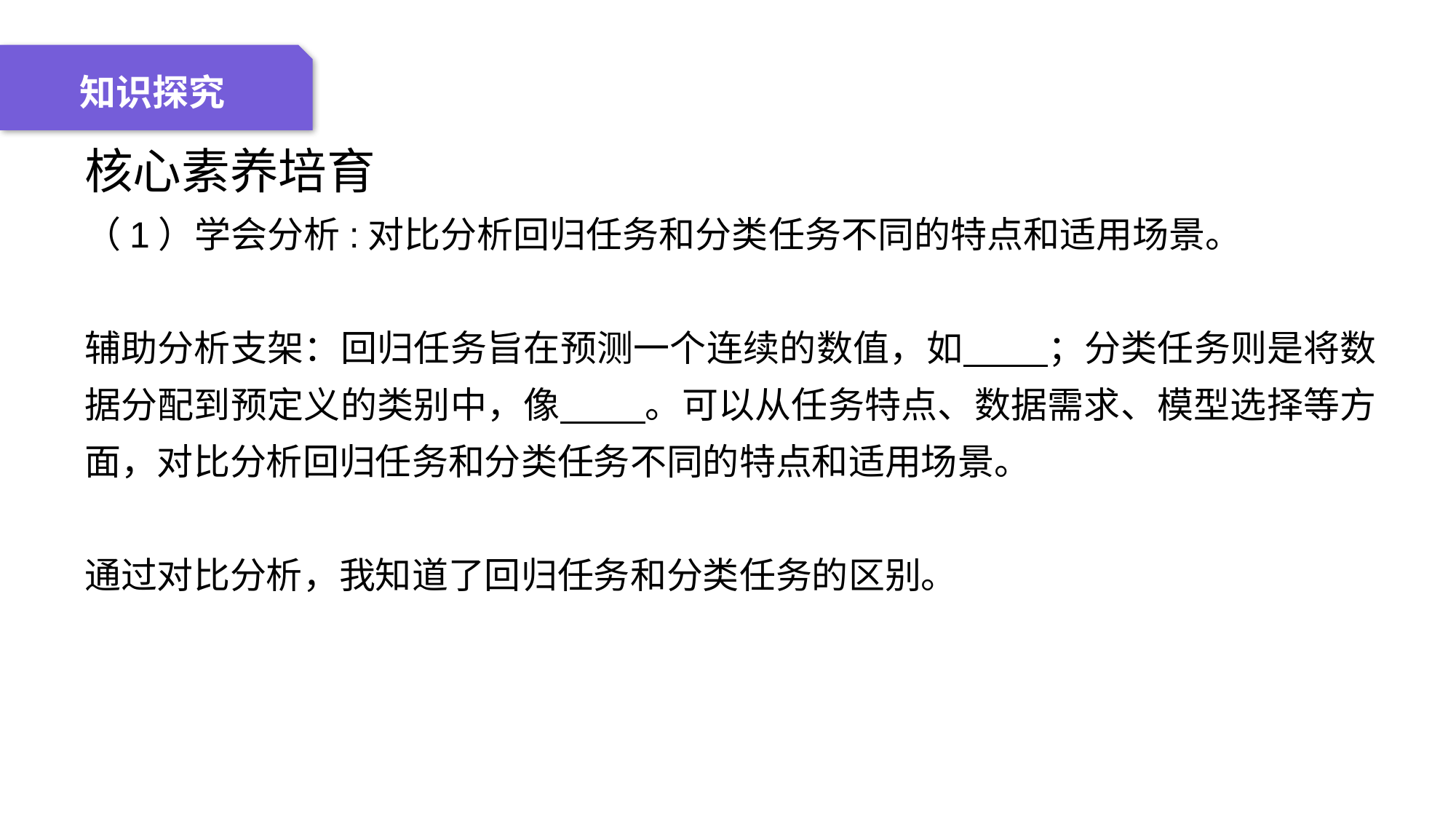

04 名词解释
01 准备过程
02 整体结构
03 重点说明
知识探究
核心素养培育
（1）学会分析:对比分析回归任务和分类任务不同的特点和适用场景。

辅助分析支架：回归任务旨在预测一个连续的数值，如          ；分类任务则是将数据分配到预定义的类别中，像          。可以从任务特点、数据需求、模型选择等方面，对比分析回归任务和分类任务不同的特点和适用场景。

通过对比分析，我知道了回归任务和分类任务的区别。